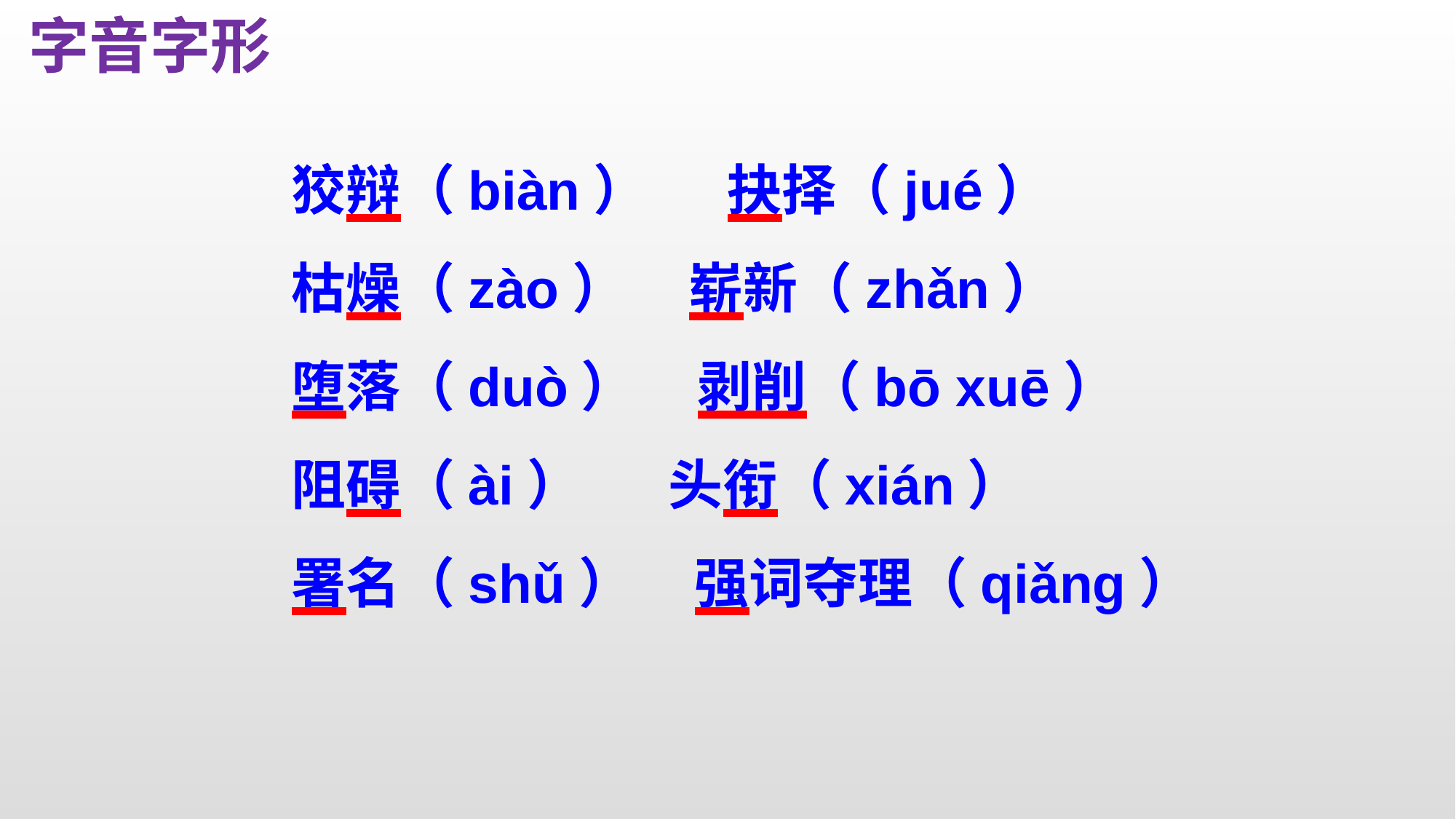

字音字形
狡辩（biàn）  　抉择（jué）
枯燥（zào）     崭新（zhǎn）
堕落（duò）     剥削（bō xuē）
阻碍（ài）	    头衔（xián）
署名（shǔ）     强词夺理（qiǎng）